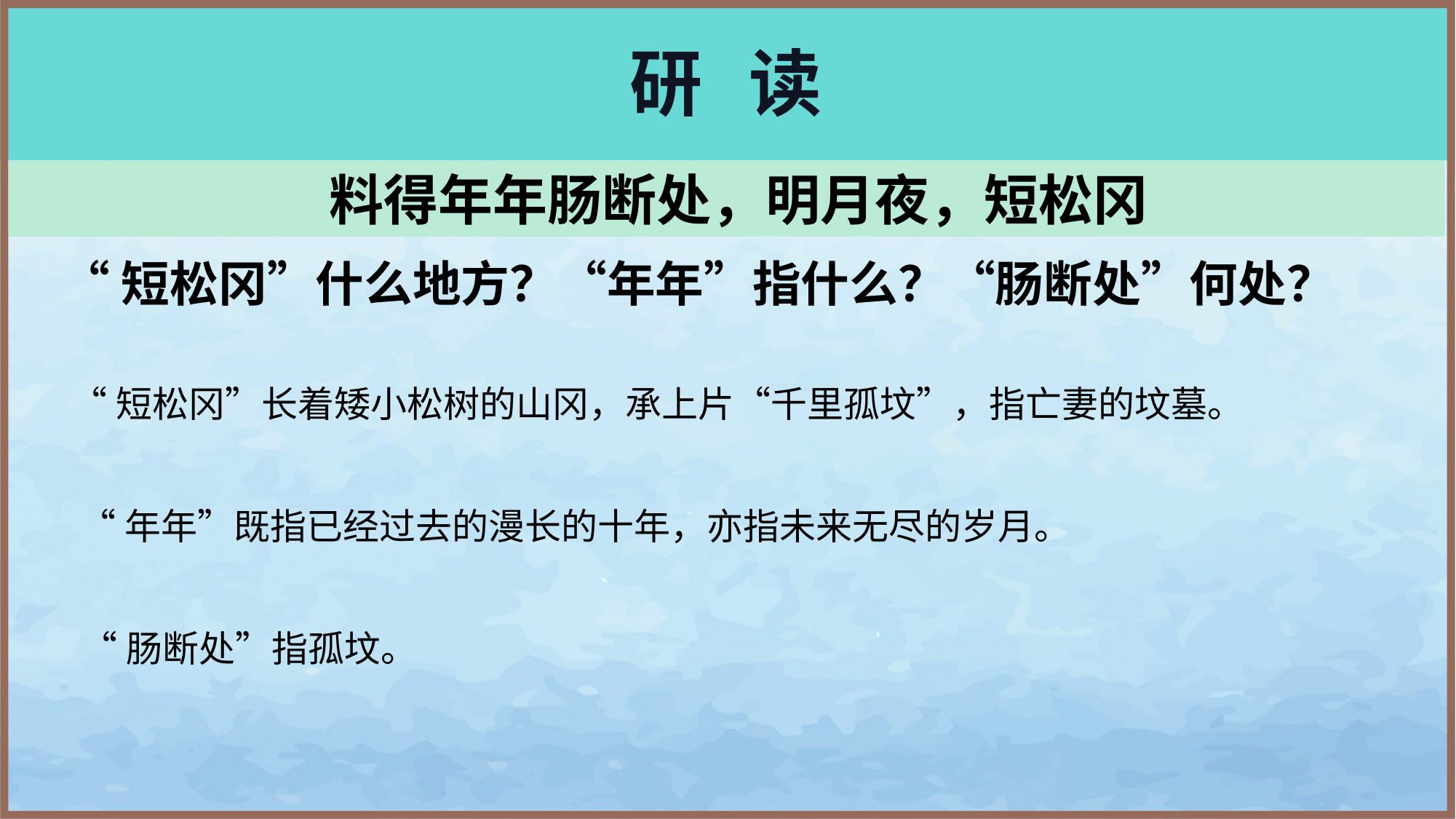

# 研  读
料得年年肠断处，明月夜，短松冈
“短松冈”什么地方？“年年”指什么？“肠断处”何处？
“短松冈”长着矮小松树的山冈，承上片“千里孤坟”，指亡妻的坟墓。
“年年”既指已经过去的漫长的十年，亦指未来无尽的岁月。
“肠断处”指孤坟。